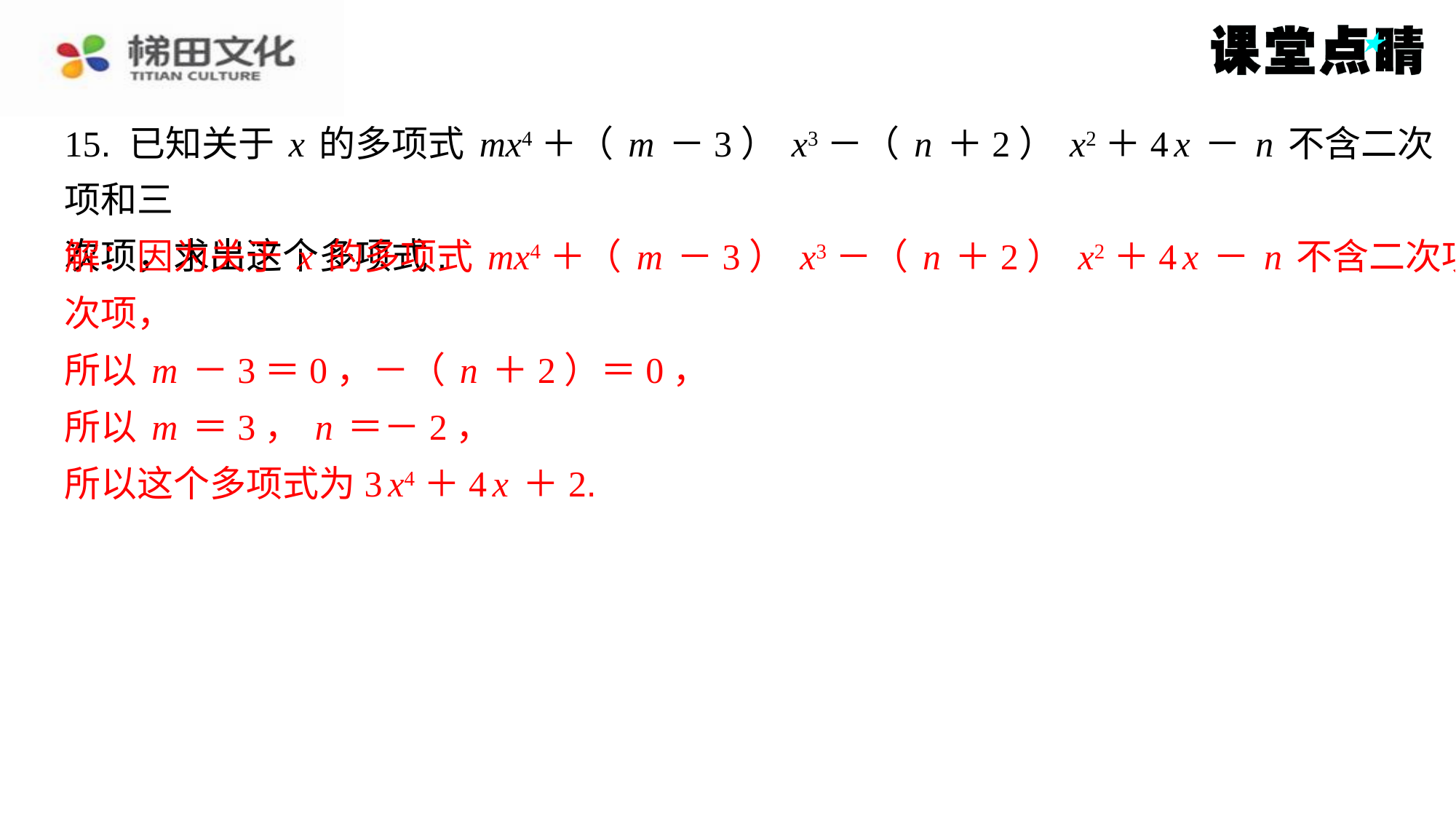

15. 已知关于x的多项式mx4＋（m－3）x3－（n＋2）x2＋4x－n不含二次项和三
次项，求出这个多项式.
解：因为关于x的多项式mx4＋（m－3）x3－（n＋2）x2＋4x－n不含二次项和三
次项，
所以m－3＝0，－（n＋2）＝0，
所以m＝3，n＝－2，
所以这个多项式为3x4＋4x＋2.
解：因为关于x的多项式mx4＋（m－3）x3－（n＋2）x2＋4x－n不含二次项和三
次项，
所以m－3＝0，－（n＋2）＝0，
所以m＝3，n＝－2，
所以这个多项式为3x4＋4x＋2.